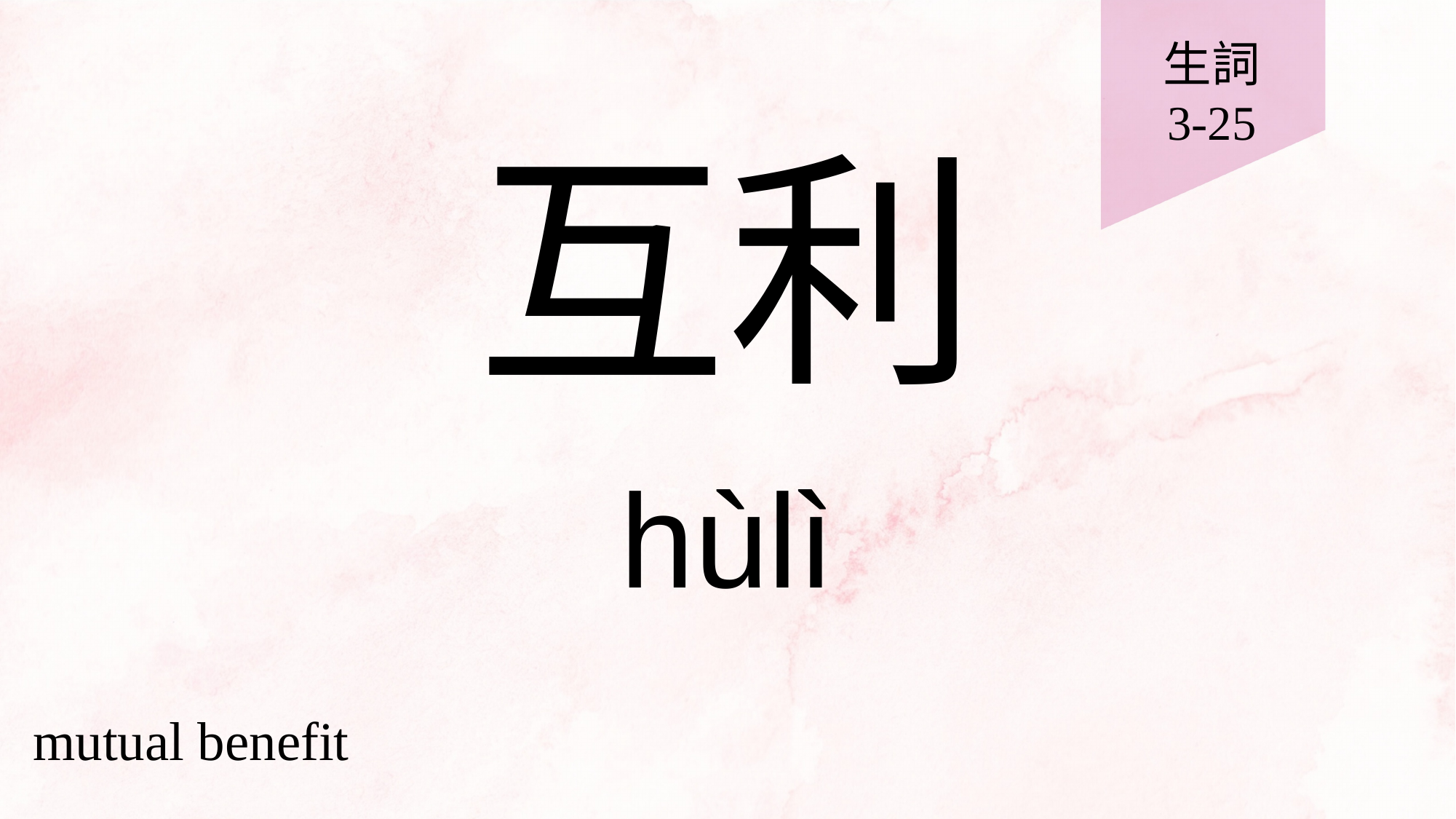

生詞
3-25
# 互利
hùlì
mutual benefit